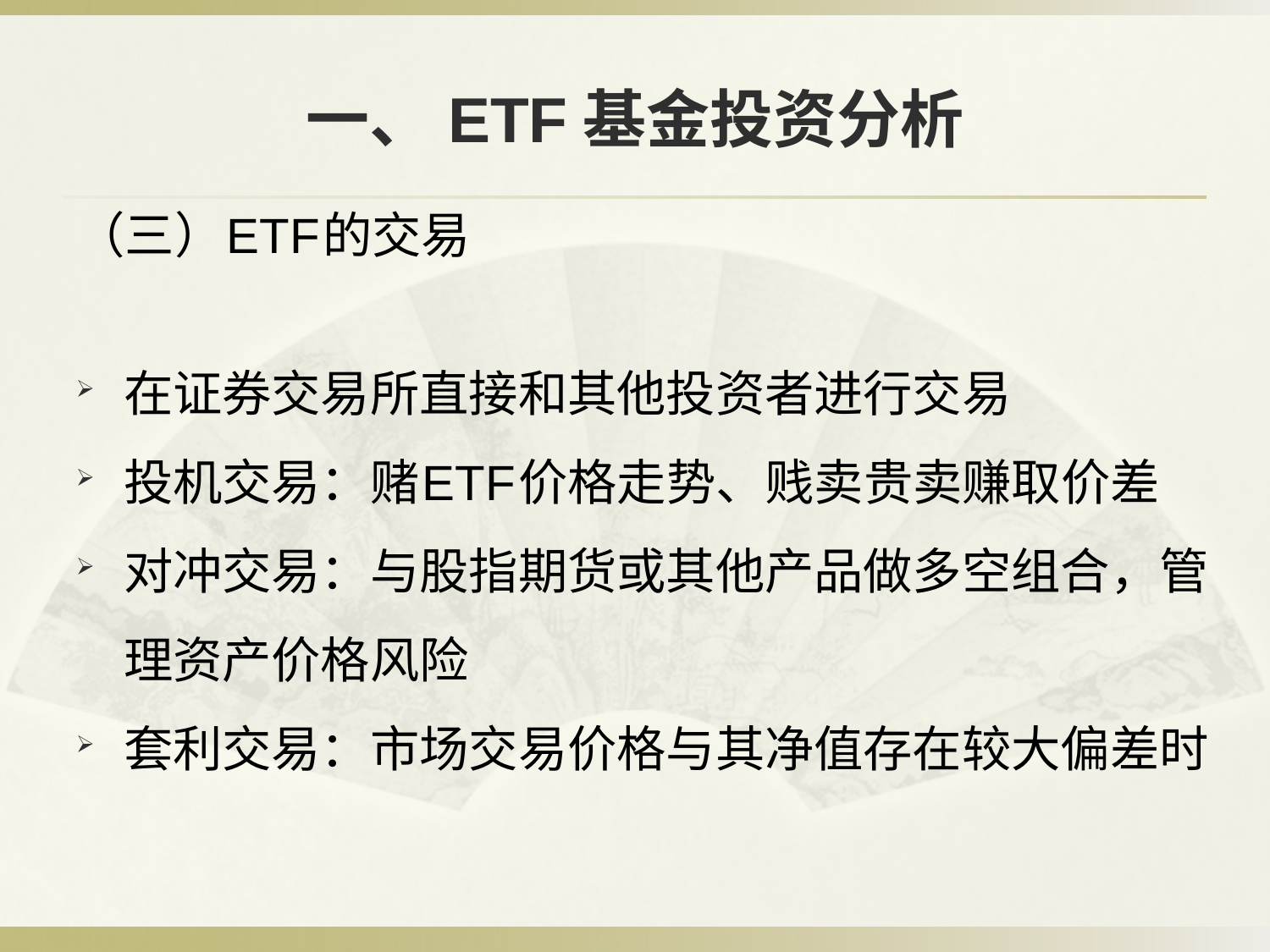

# 一、ETF基金投资分析
（三）ETF的交易

在证券交易所直接和其他投资者进行交易
投机交易：赌ETF价格走势、贱卖贵卖赚取价差
对冲交易：与股指期货或其他产品做多空组合，管理资产价格风险
套利交易：市场交易价格与其净值存在较大偏差时